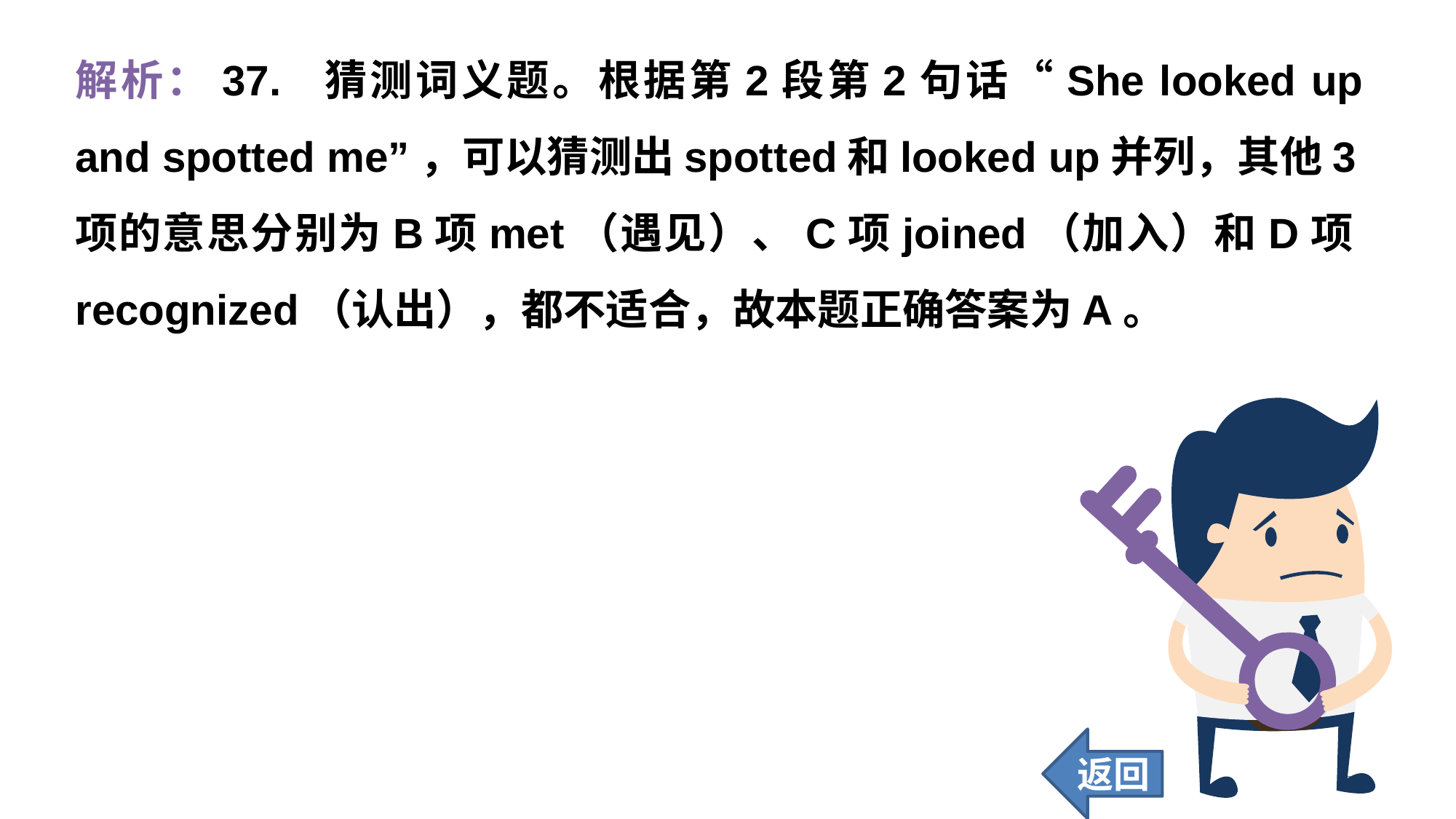

解析：37.  猜测词义题。根据第2段第2句话“She looked up and spotted me”，可以猜测出spotted和looked up并列，其他3项的意思分别为B项met（遇见）、C项joined（加入）和D项recognized（认出），都不适合，故本题正确答案为A。

返回
349